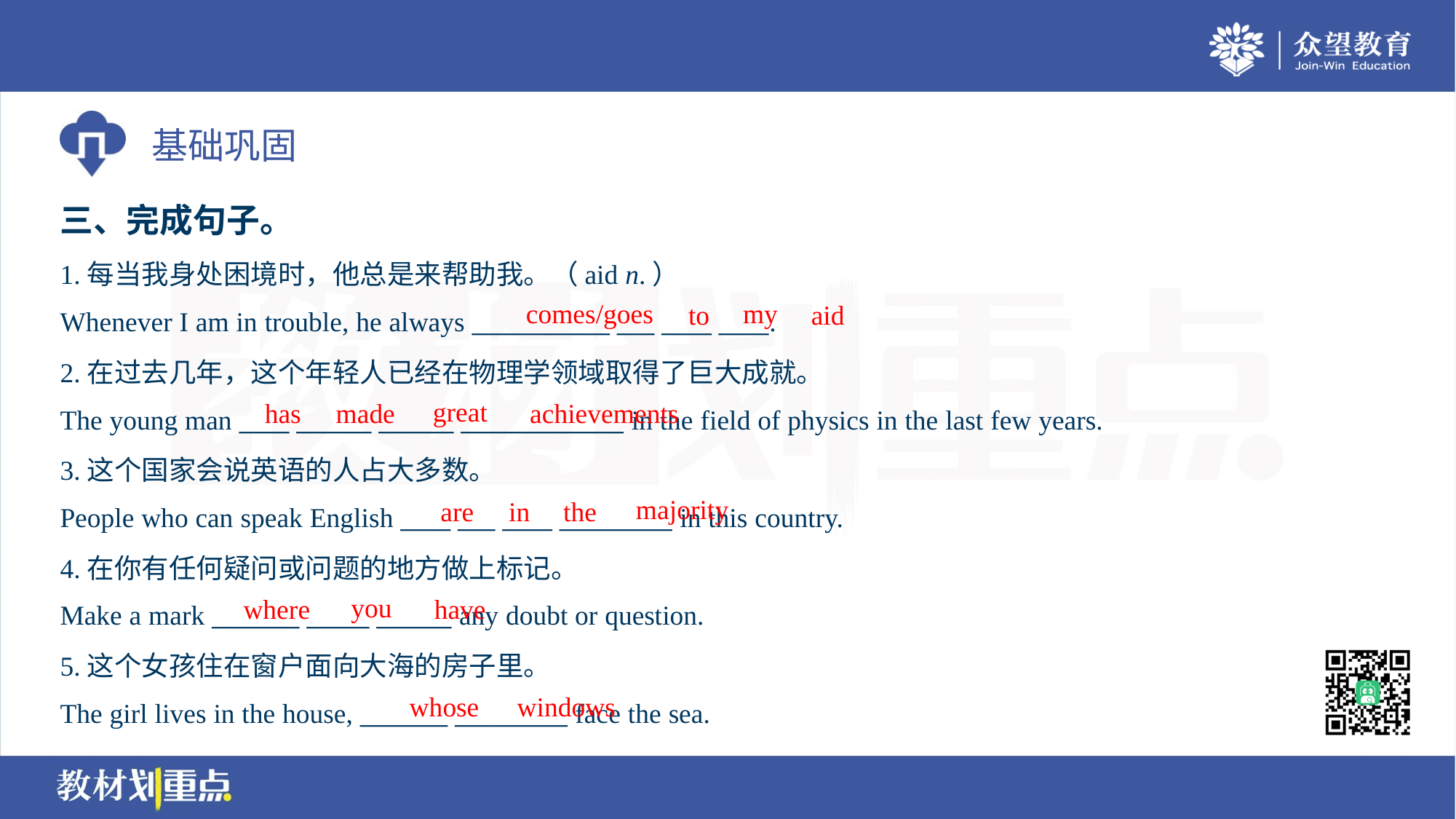

三、完成句子。
1.每当我身处困境时，他总是来帮助我。（aid n.）
Whenever I am in trouble, he always ___________ ___ ____ ____.
comes/goes
my
to
aid
2.在过去几年，这个年轻人已经在物理学领域取得了巨大成就。
The young man ____ ______ ______ _____________ in the field of physics in the last few years.
great
has
made
achievements
3.这个国家会说英语的人占大多数。
People who can speak English ____ ___ ____ _________ in this country.
majority
are
in
the
4.在你有任何疑问或问题的地方做上标记。
Make a mark _______ _____ ______ any doubt or question.
you
where
have
5.这个女孩住在窗户面向大海的房子里。
The girl lives in the house, _______ _________ face the sea.
whose
windows